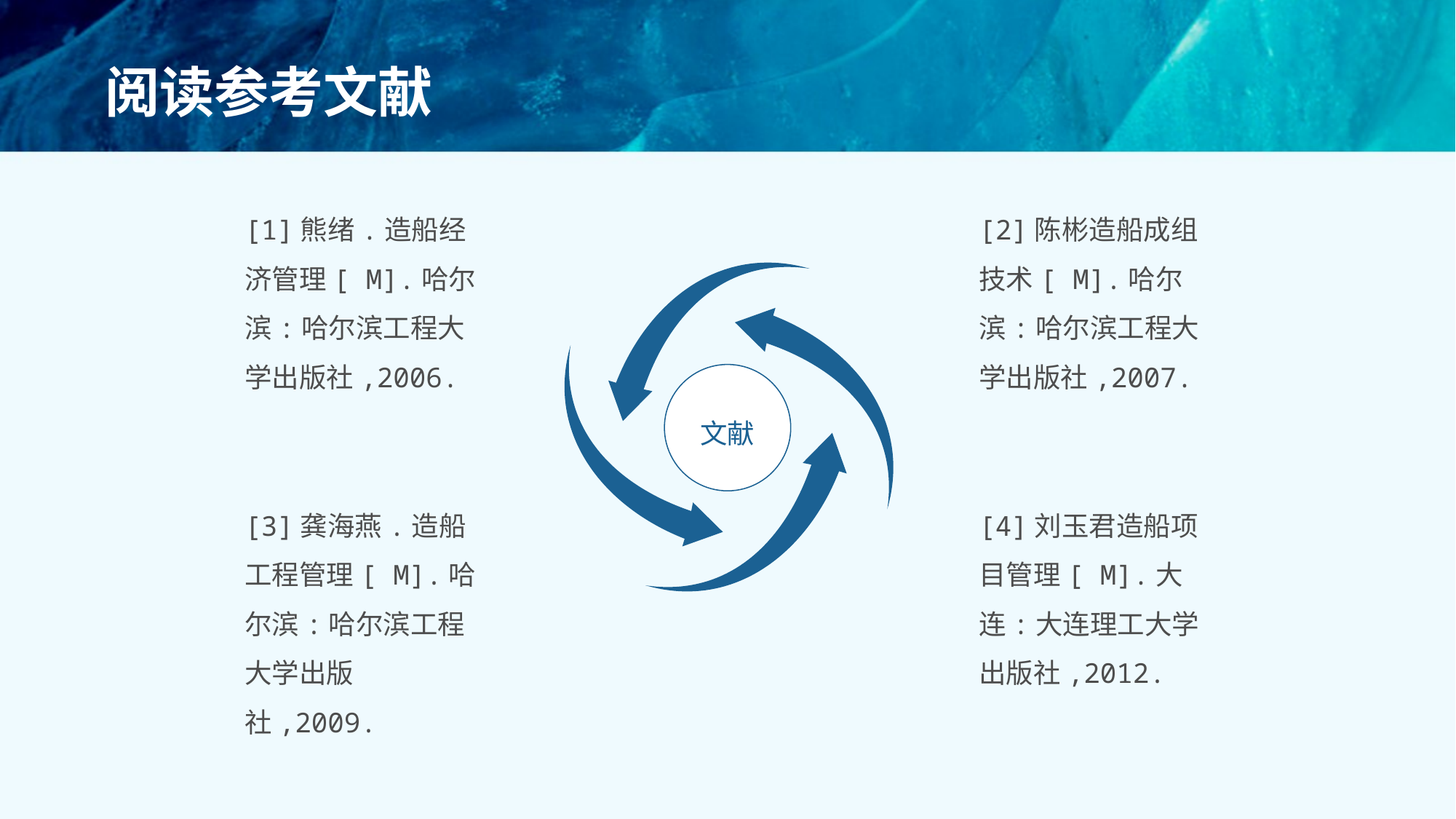

# 阅读参考文献
[1]熊绪.造船经济管理[ M].哈尔滨:哈尔滨工程大学出版社,2006.
[2]陈彬造船成组技术[ M].哈尔滨:哈尔滨工程大学出版社,2007.

文献

[3]龚海燕.造船工程管理[ M].哈尔滨:哈尔滨工程大学出版社,2009.
[4]刘玉君造船项目管理[ M].大连:大连理工大学出版社,2012.